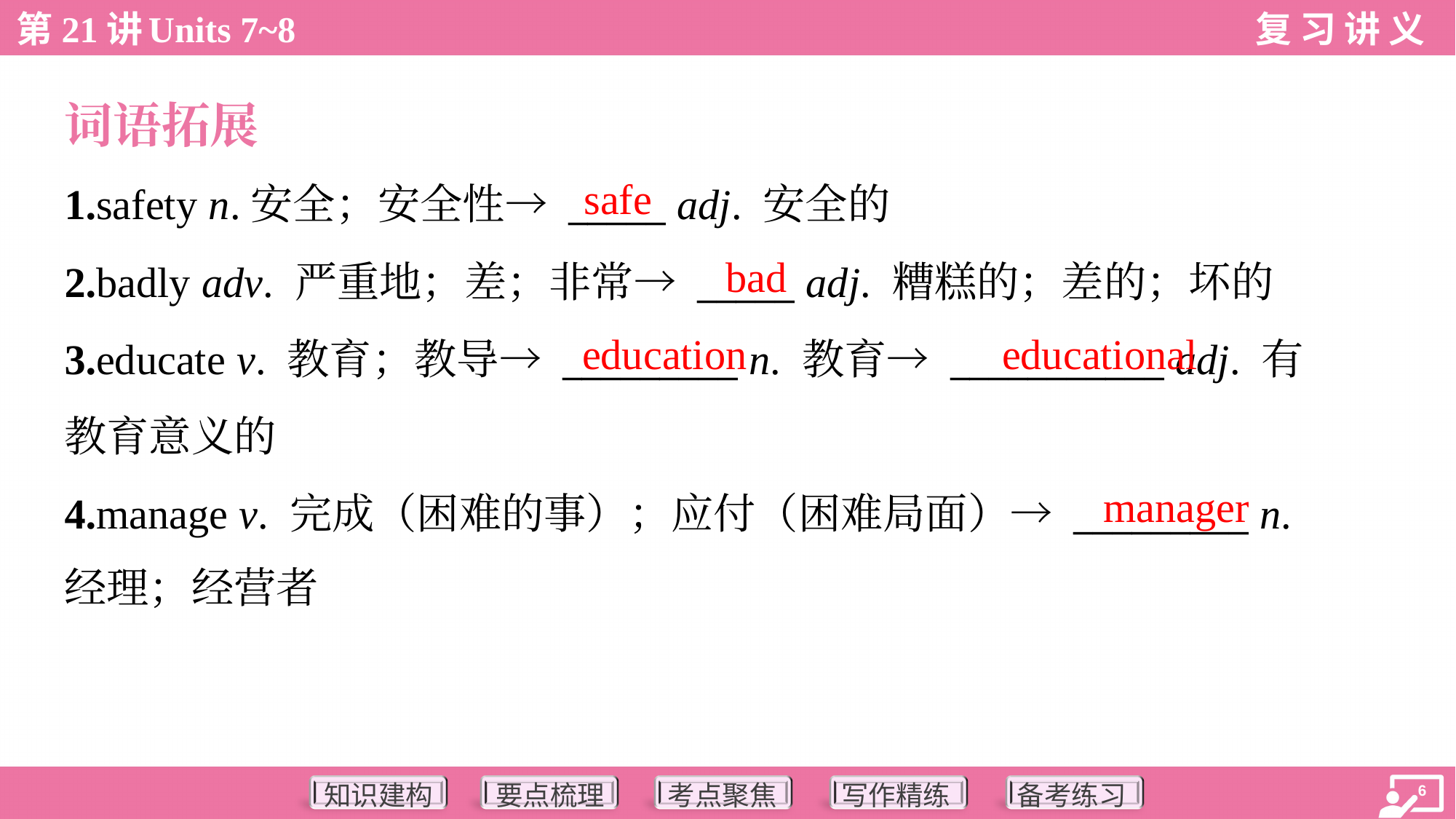

词语拓展
safe
1.safety n.安全；安全性→ _____ adj. 安全的
2.badly adv. 严重地；差；非常→ _____ adj. 糟糕的；差的；坏的
3.educate v. 教育；教导→ _________ n. 教育→ ___________ adj. 有
教育意义的
4.manage v. 完成（困难的事）；应付（困难局面）→ _________ n.
经理；经营者
bad
education
educational
manager